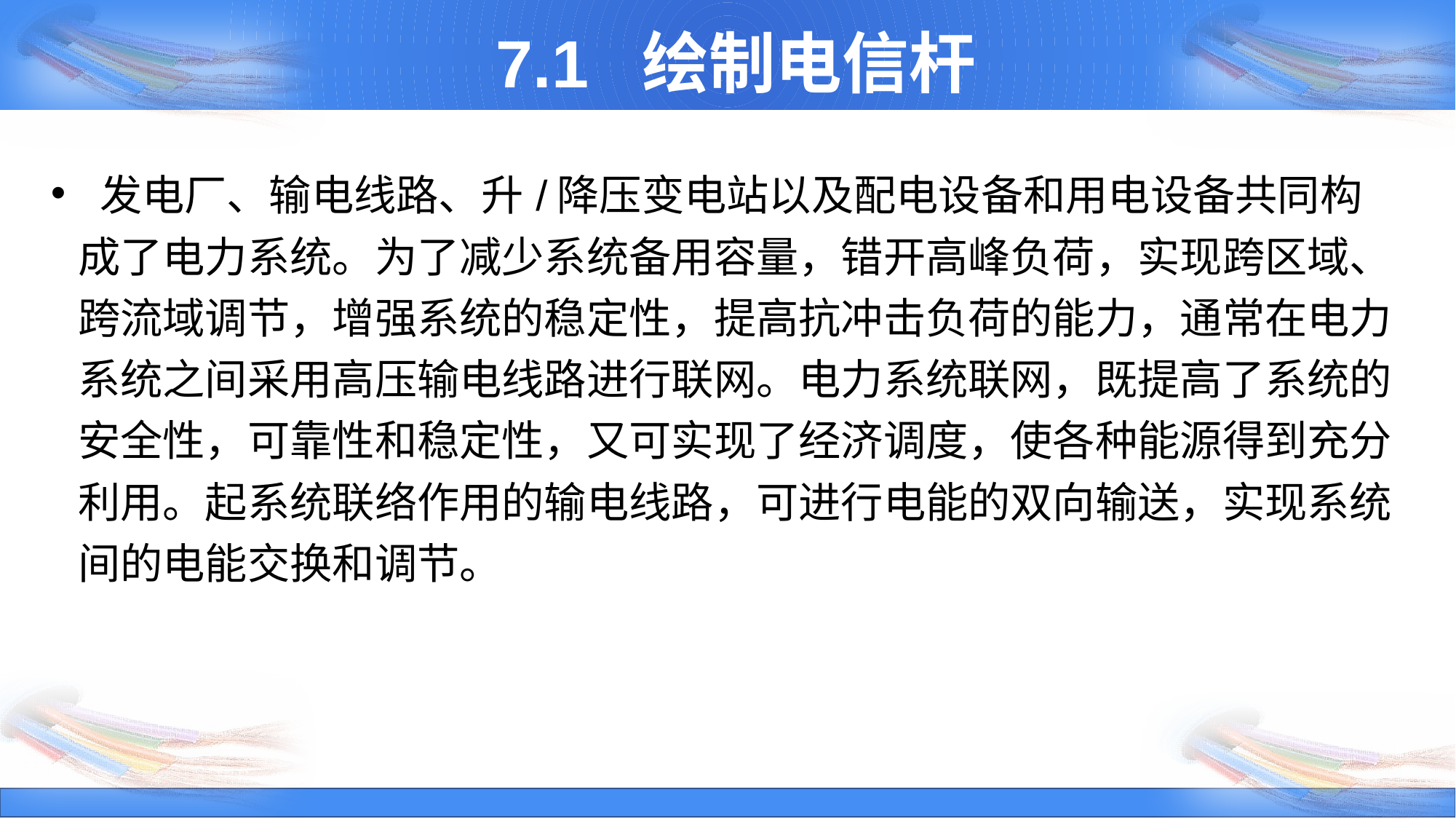

# 7.1  绘制电信杆
 发电厂、输电线路、升/降压变电站以及配电设备和用电设备共同构成了电力系统。为了减少系统备用容量，错开高峰负荷，实现跨区域、跨流域调节，增强系统的稳定性，提高抗冲击负荷的能力，通常在电力系统之间采用高压输电线路进行联网。电力系统联网，既提高了系统的安全性，可靠性和稳定性，又可实现了经济调度，使各种能源得到充分利用。起系统联络作用的输电线路，可进行电能的双向输送，实现系统间的电能交换和调节。